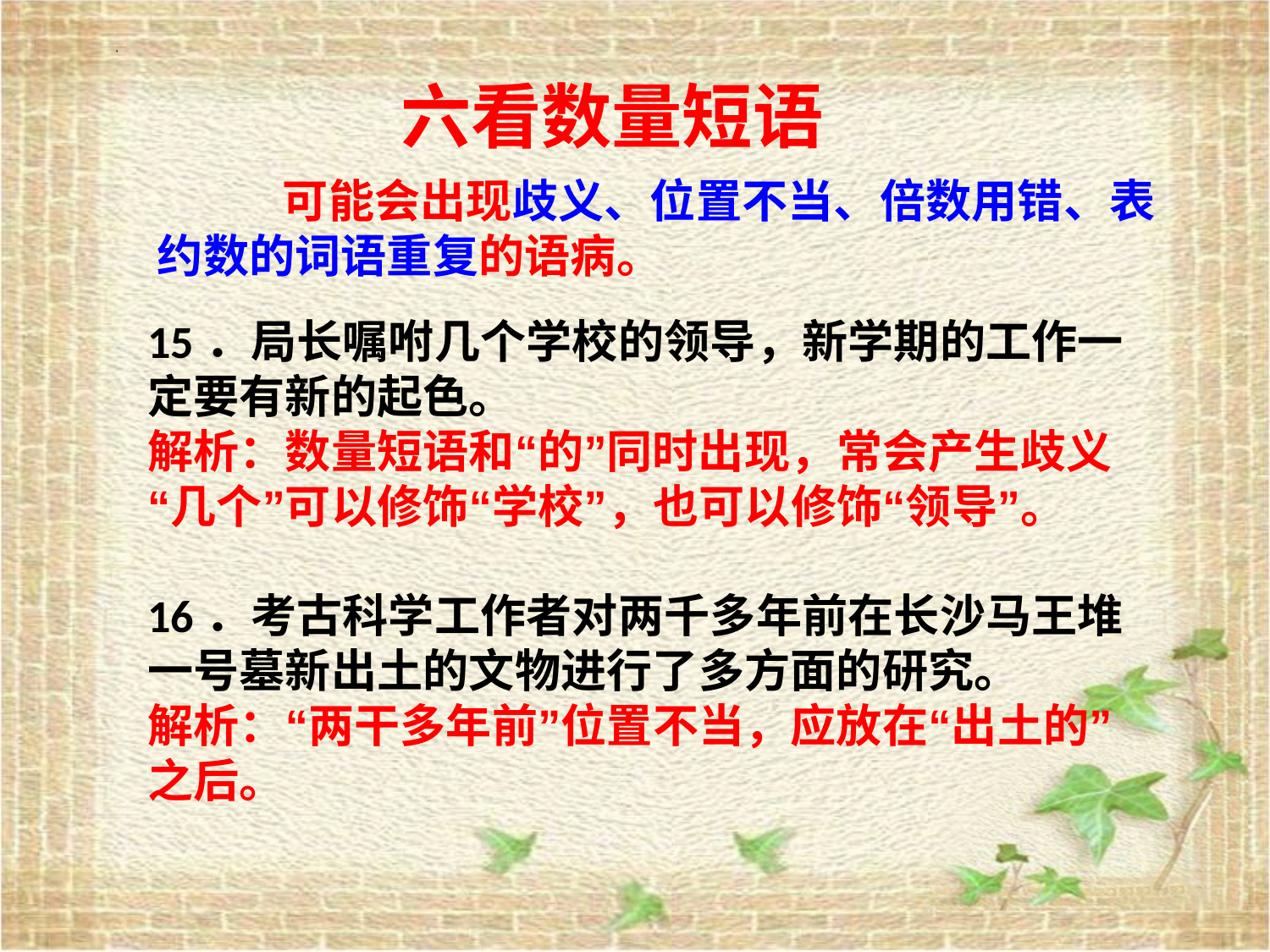

六看数量短语
         可能会出现歧义、位置不当、倍数用错、表约数的词语重复的语病。
15．局长嘱咐几个学校的领导，新学期的工作一定要有新的起色。
解析：数量短语和“的”同时出现，常会产生歧义“几个”可以修饰“学校”，也可以修饰“领导”。

16．考古科学工作者对两千多年前在长沙马王堆一号墓新出土的文物进行了多方面的研究。
解析：“两干多年前”位置不当，应放在“出土的”之后。